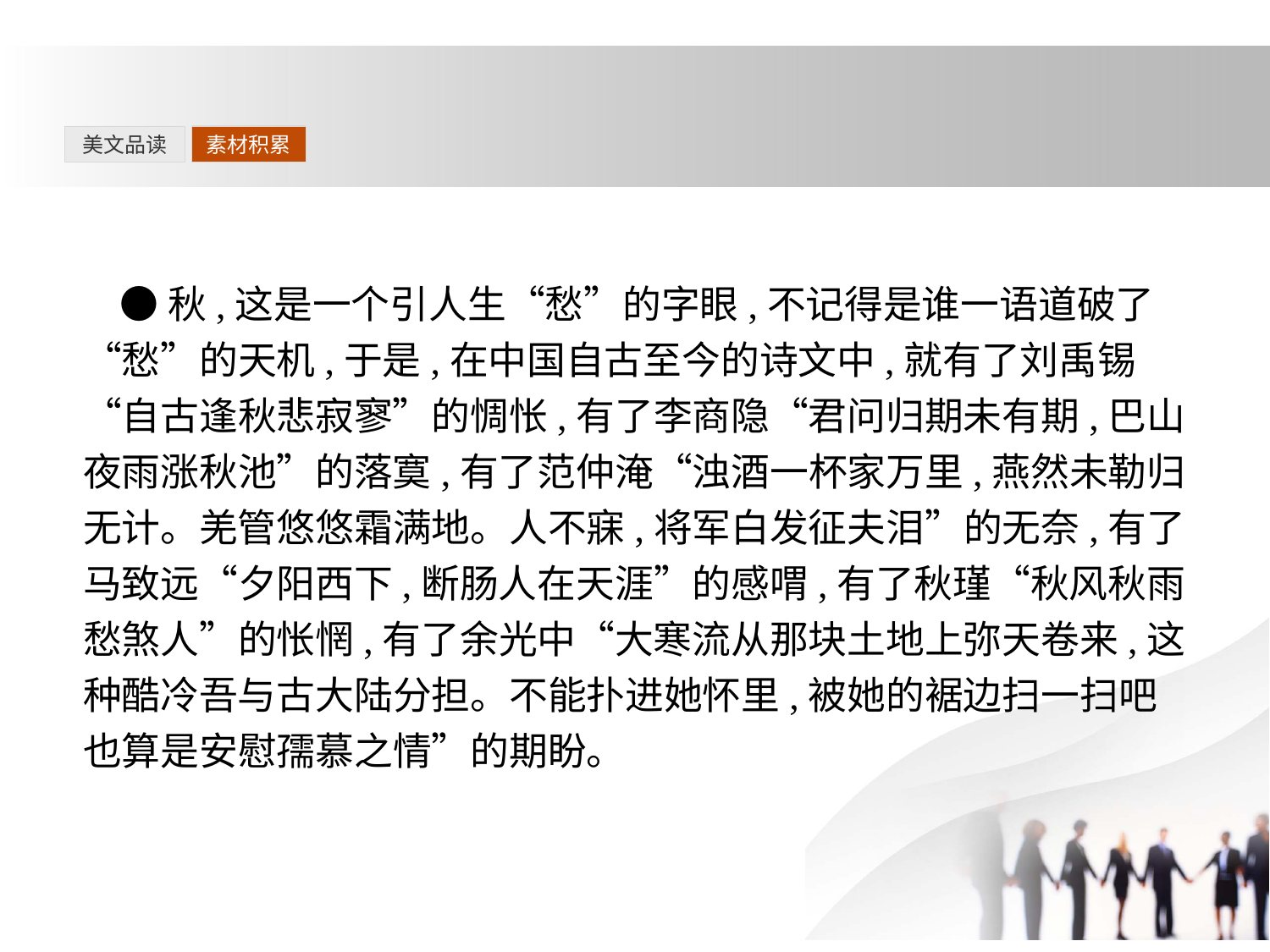

美文品读
素材积累
●秋,这是一个引人生“愁”的字眼,不记得是谁一语道破了“愁”的天机,于是,在中国自古至今的诗文中,就有了刘禹锡“自古逢秋悲寂寥”的惆怅,有了李商隐“君问归期未有期,巴山夜雨涨秋池”的落寞,有了范仲淹“浊酒一杯家万里,燕然未勒归无计。羌管悠悠霜满地。人不寐,将军白发征夫泪”的无奈,有了马致远“夕阳西下,断肠人在天涯”的感喟,有了秋瑾“秋风秋雨愁煞人”的怅惘,有了余光中“大寒流从那块土地上弥天卷来,这种酷冷吾与古大陆分担。不能扑进她怀里,被她的裾边扫一扫吧也算是安慰孺慕之情”的期盼。